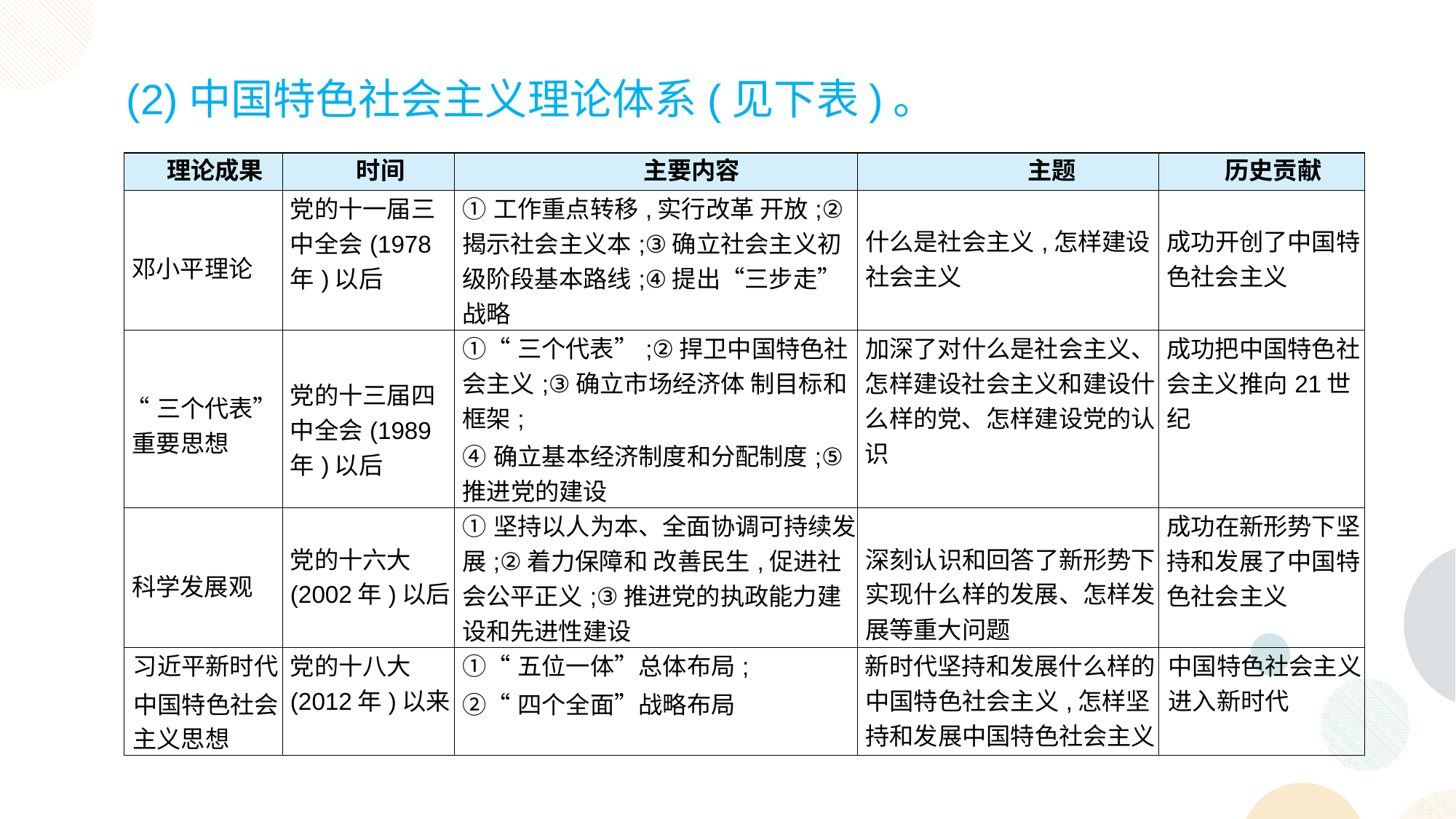

(2)中国特色社会主义理论体系(见下表)。
| 理论成果 | 时间 | 主要内容 | 主题 | 历史贡献 |
| --- | --- | --- | --- | --- |
| 邓小平理论 | 党的十一届三中全会(1978年)以后 | ①工作重点转移,实行改革 开放;②揭示社会主义本;③确立社会主义初级阶段基本路线;④提出“三步走”战略 | 什么是社会主义,怎样建设社会主义 | 成功开创了中国特色社会主义 |
| “三个代表” 重要思想 | 党的十三届四中全会(1989年)以后 | ①“三个代表”;②捍卫中国特色社会主义;③确立市场经济体 制目标和框架; ④确立基本经济制度和分配制度;⑤推进党的建设 | 加深了对什么是社会主义、怎样建设社会主义和建设什么样的党、怎样建设党的认识 | 成功把中国特色社会主义推向21世纪 |
| 科学发展观 | 党的十六大(2002年)以后 | ①坚持以人为本、全面协调可持续发展;②着力保障和 改善民生,促进社会公平正义;③推进党的执政能力建设和先进性建设 | 深刻认识和回答了新形势下实现什么样的发展、怎样发展等重大问题 | 成功在新形势下坚持和发展了中国特色社会主义 |
| 习近平新时代 中国特色社会主义思想 | 党的十八大(2012年)以来 | ①“五位一体”总体布局; ②“四个全面”战略布局 | 新时代坚持和发展什么样的中国特色社会主义,怎样坚持和发展中国特色社会主义 | 中国特色社会主义进入新时代 |